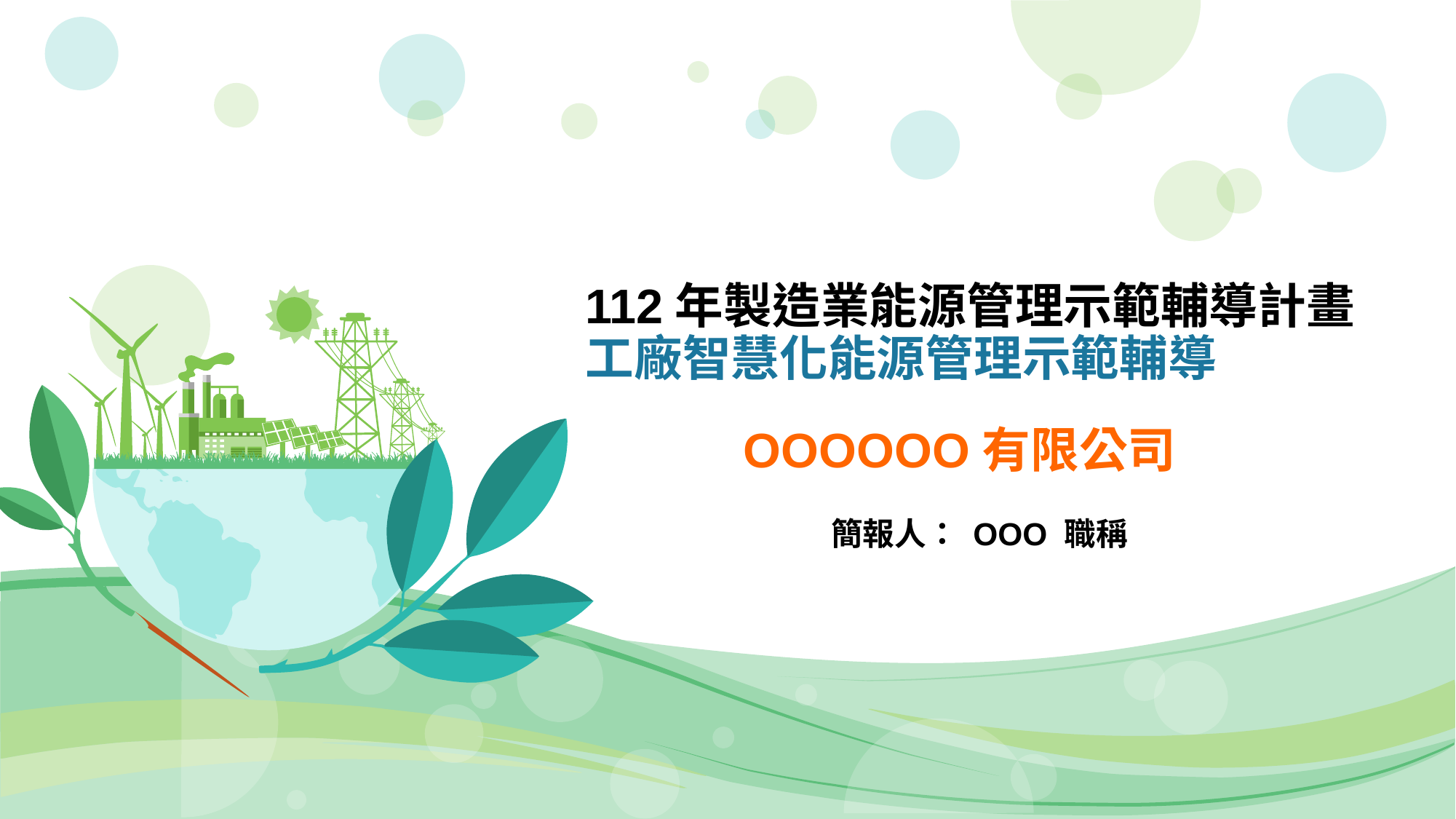

112年製造業能源管理示範輔導計畫
工廠智慧化能源管理示範輔導

OOOOOO有限公司
簡報人： OOO 職稱